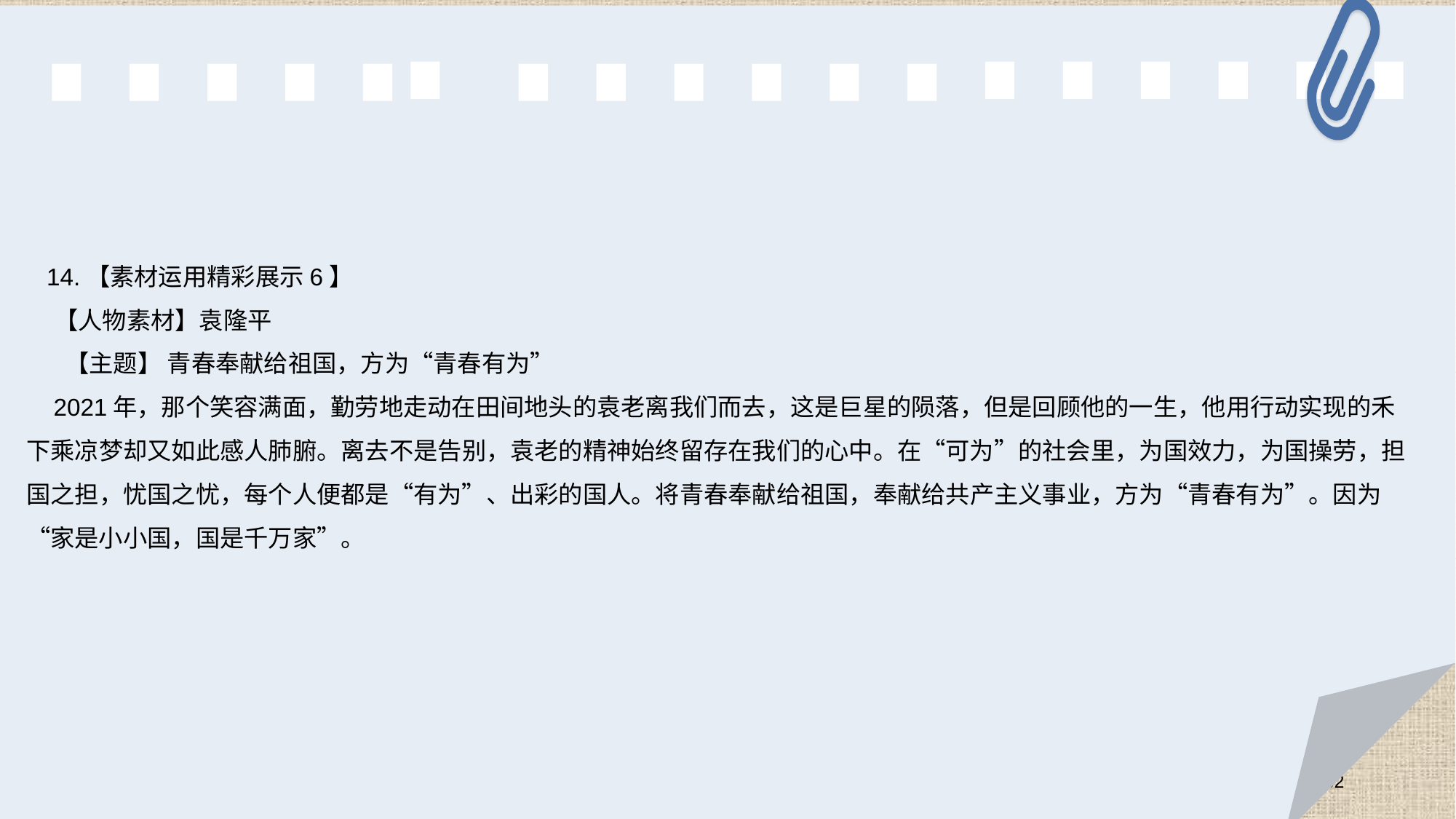

14.【素材运用精彩展示6】
    【人物素材】袁隆平
      【主题】 青春奉献给祖国，方为“青春有为”
    2021年，那个笑容满面，勤劳地走动在田间地头的袁老离我们而去，这是巨星的陨落，但是回顾他的一生，他用行动实现的禾下乘凉梦却又如此感人肺腑。离去不是告别，袁老的精神始终留存在我们的心中。在“可为”的社会里，为国效力，为国操劳，担国之担，忧国之忧，每个人便都是“有为”、出彩的国人。将青春奉献给祖国，奉献给共产主义事业，方为“青春有为”。因为“家是小小国，国是千万家”。
82